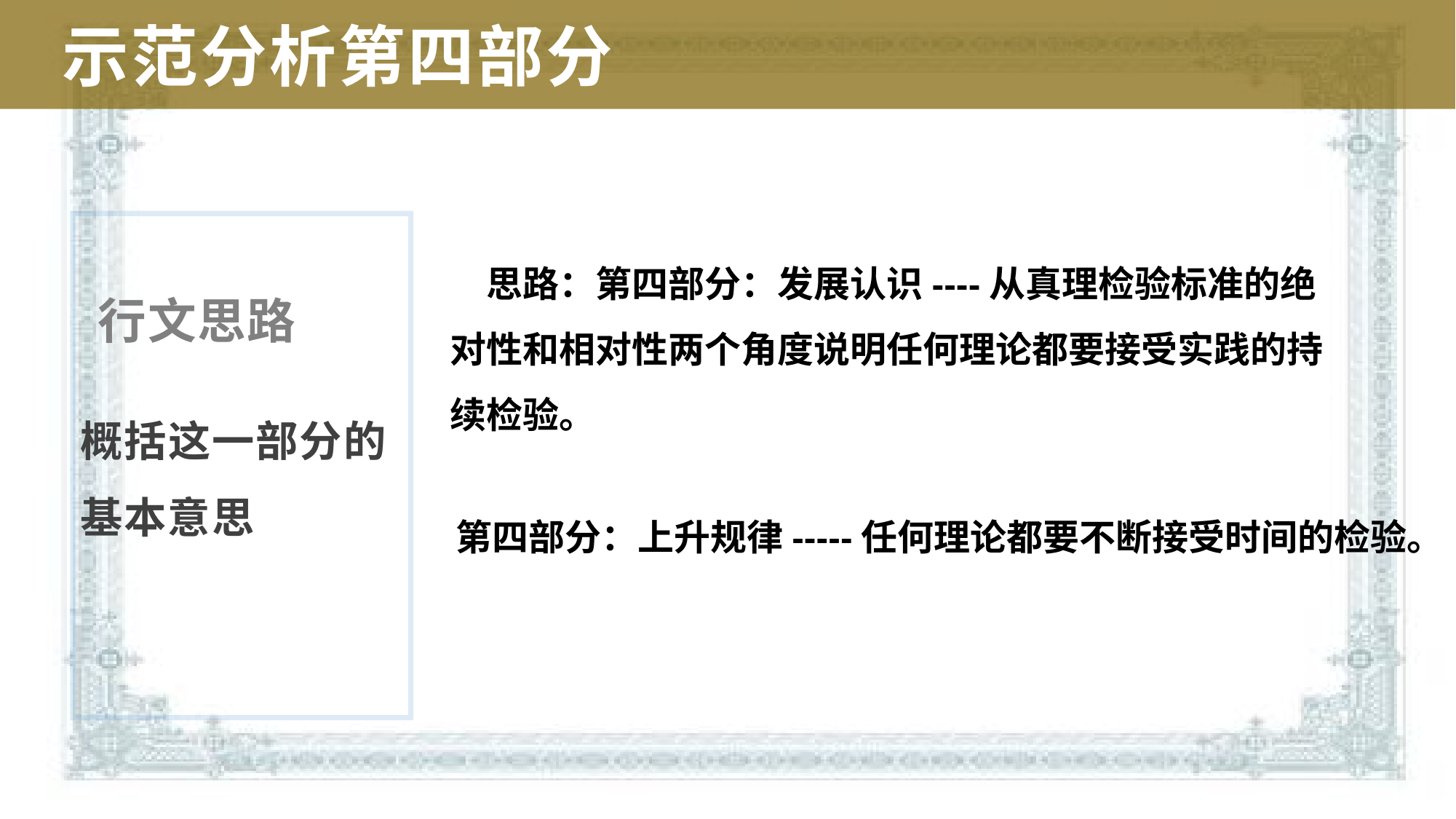

示范分析第四部分

思路：第四部分：发展认识----从真理检验标准的绝  对性和相对性两个角度说明任何理论都要接受实践的持续检验。
行文思路
概括这一部分的基本意思
第四部分：上升规律-----任何理论都要不断接受时间的检验。